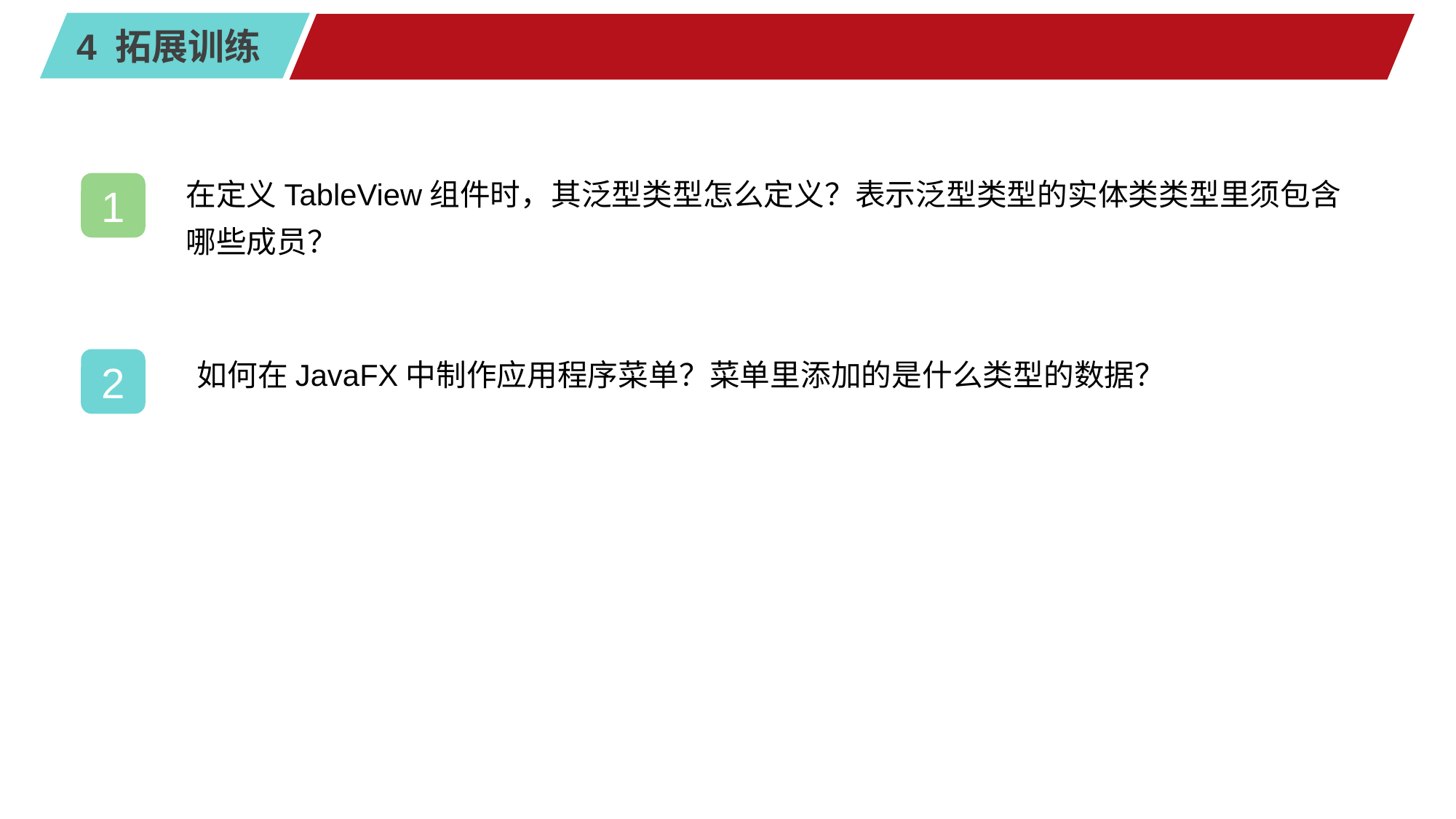

#
在定义TableView组件时，其泛型类型怎么定义？表示泛型类型的实体类类型里须包含哪些成员？
1
如何在JavaFX中制作应用程序菜单？菜单里添加的是什么类型的数据？
2